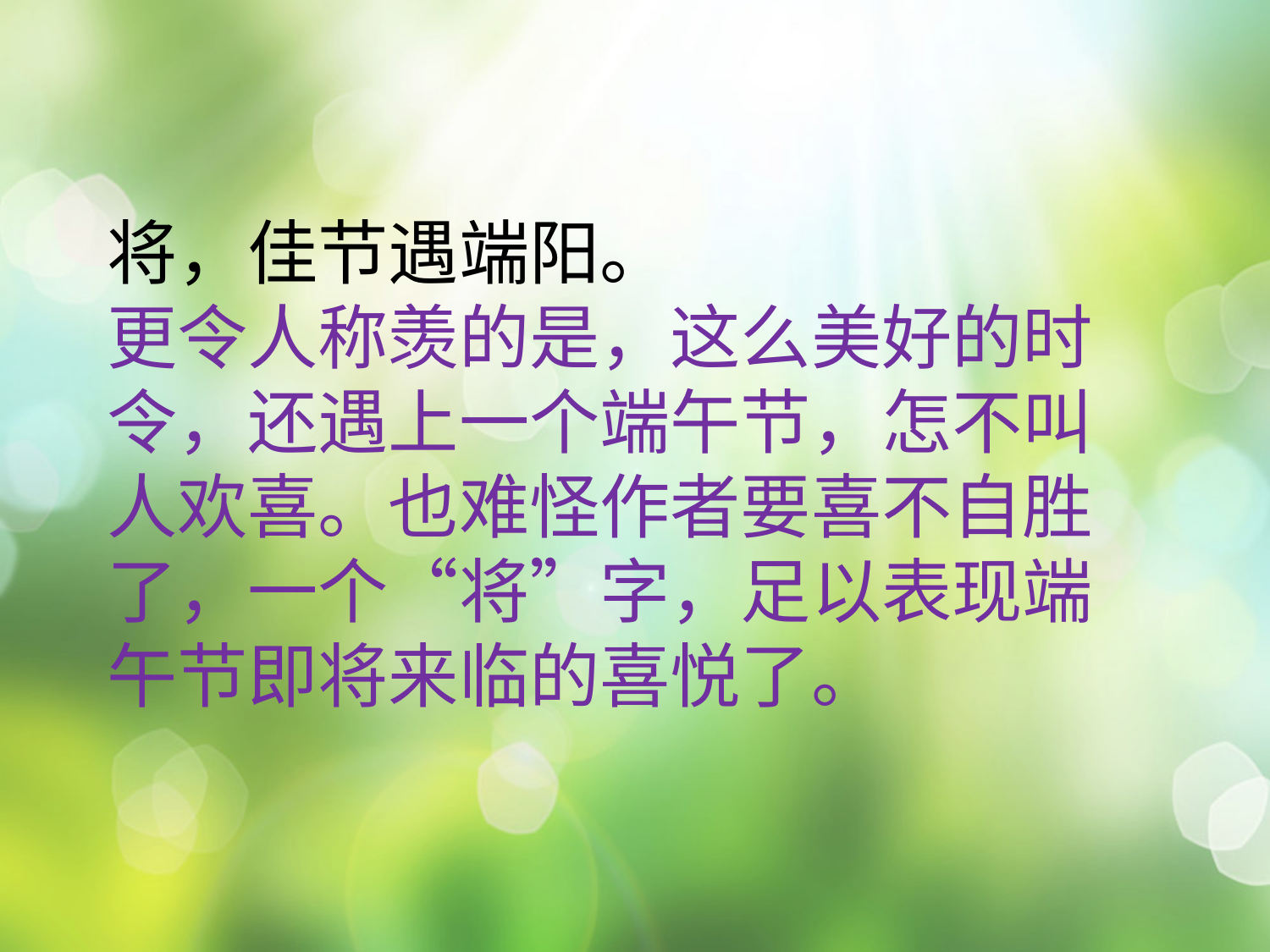

将，佳节遇端阳。
更令人称羡的是，这么美好的时令，还遇上一个端午节，怎不叫人欢喜。也难怪作者要喜不自胜了，一个“将”字，足以表现端午节即将来临的喜悦了。
#